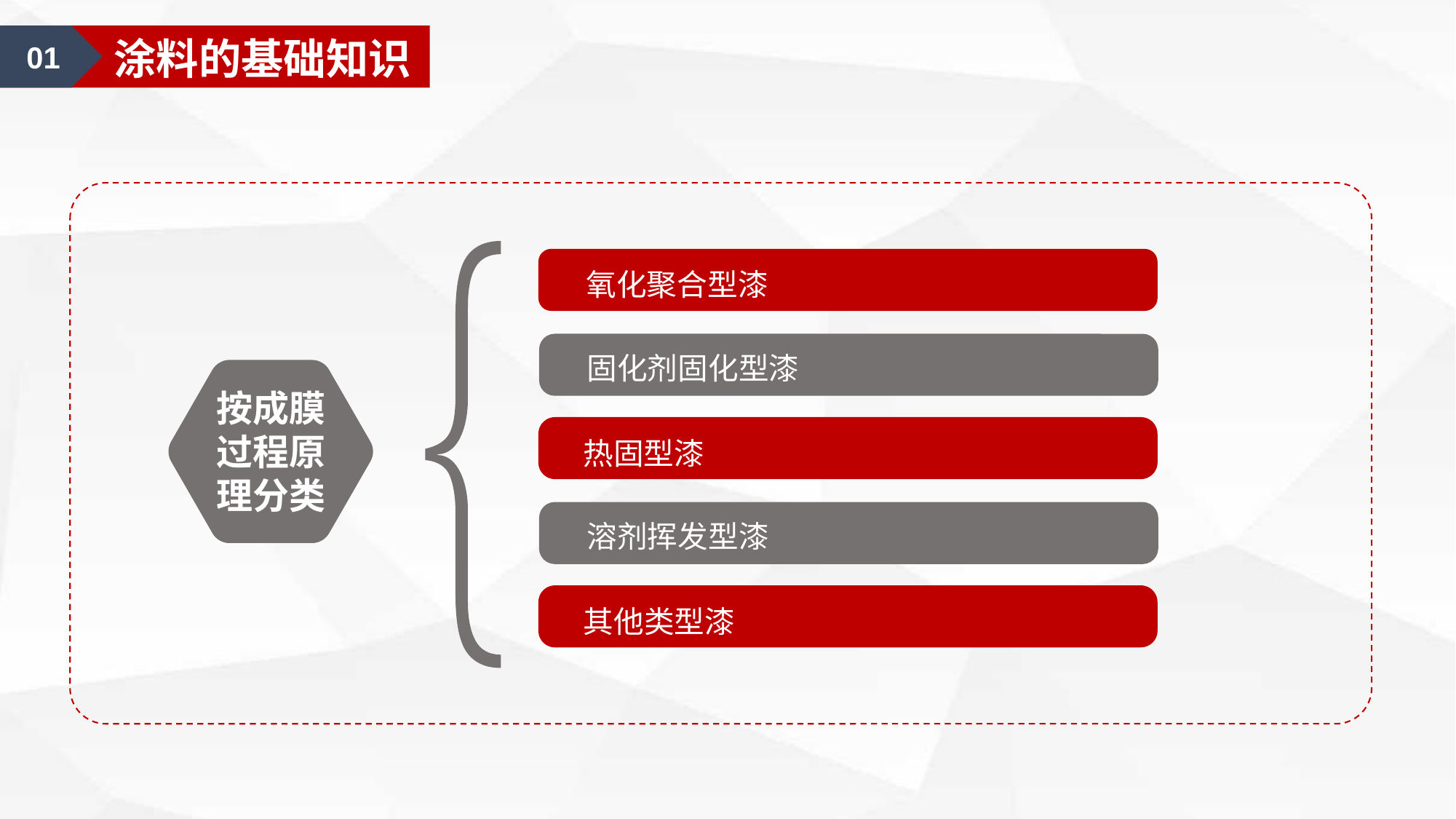

01
涂料的基础知识

氧化聚合型漆

固化剂固化型漆

按成膜过程原理分类

热固型漆

溶剂挥发型漆

其他类型漆